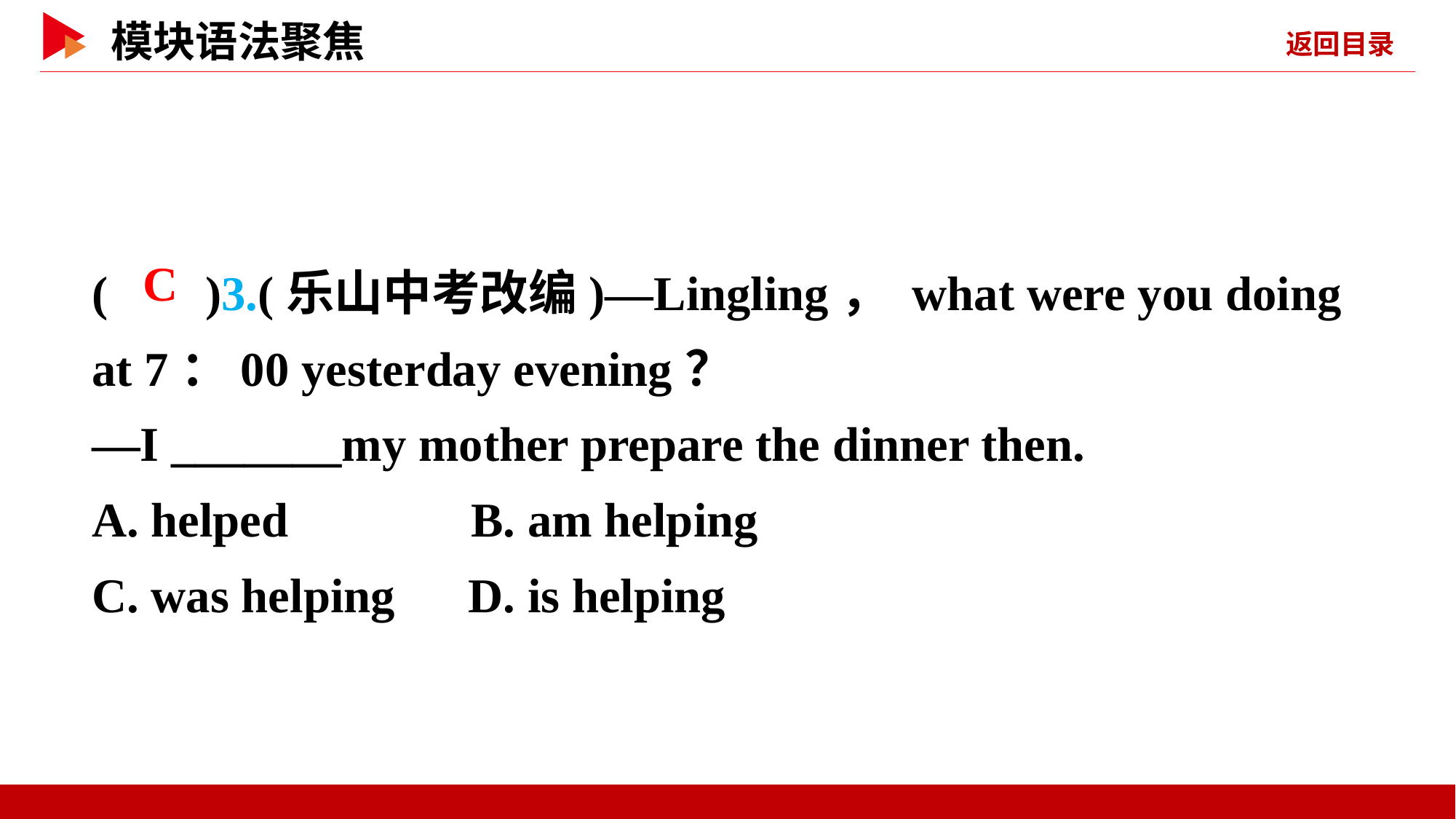

(        )3.(乐山中考改编)—Lingling， what were you doing at 7：00 yesterday evening？
—I _______my mother prepare the dinner then.
A. helped               B. am helping
C. was helping      D. is helping
   C